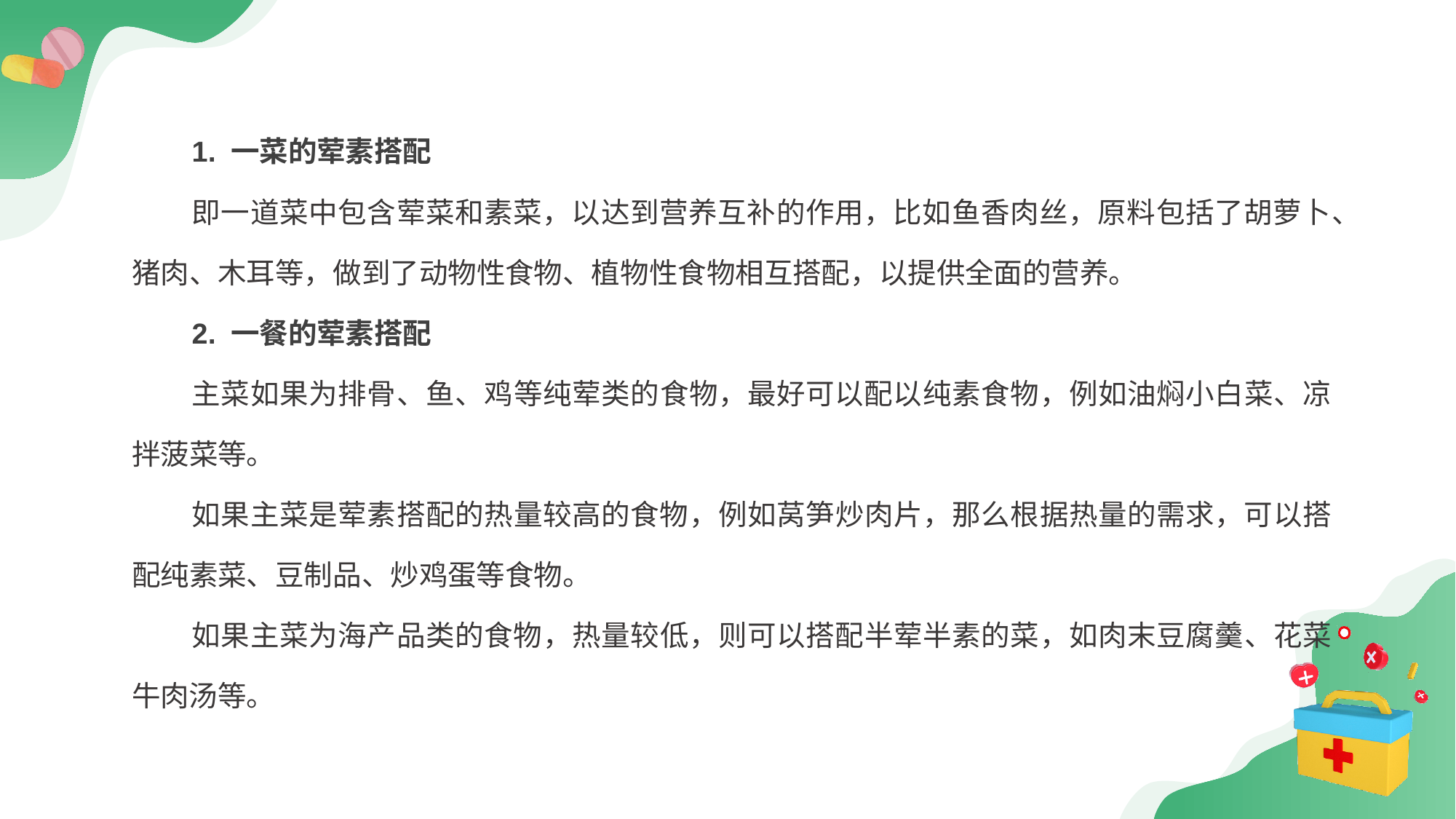

1. 一菜的荤素搭配
即一道菜中包含荤菜和素菜，以达到营养互补的作用，比如鱼香肉丝，原料包括了胡萝卜、猪肉、木耳等，做到了动物性食物、植物性食物相互搭配，以提供全面的营养。
2. 一餐的荤素搭配
主菜如果为排骨、鱼、鸡等纯荤类的食物，最好可以配以纯素食物，例如油焖小白菜、凉拌菠菜等。
如果主菜是荤素搭配的热量较高的食物，例如莴笋炒肉片，那么根据热量的需求，可以搭配纯素菜、豆制品、炒鸡蛋等食物。
如果主菜为海产品类的食物，热量较低，则可以搭配半荤半素的菜，如肉末豆腐羹、花菜牛肉汤等。